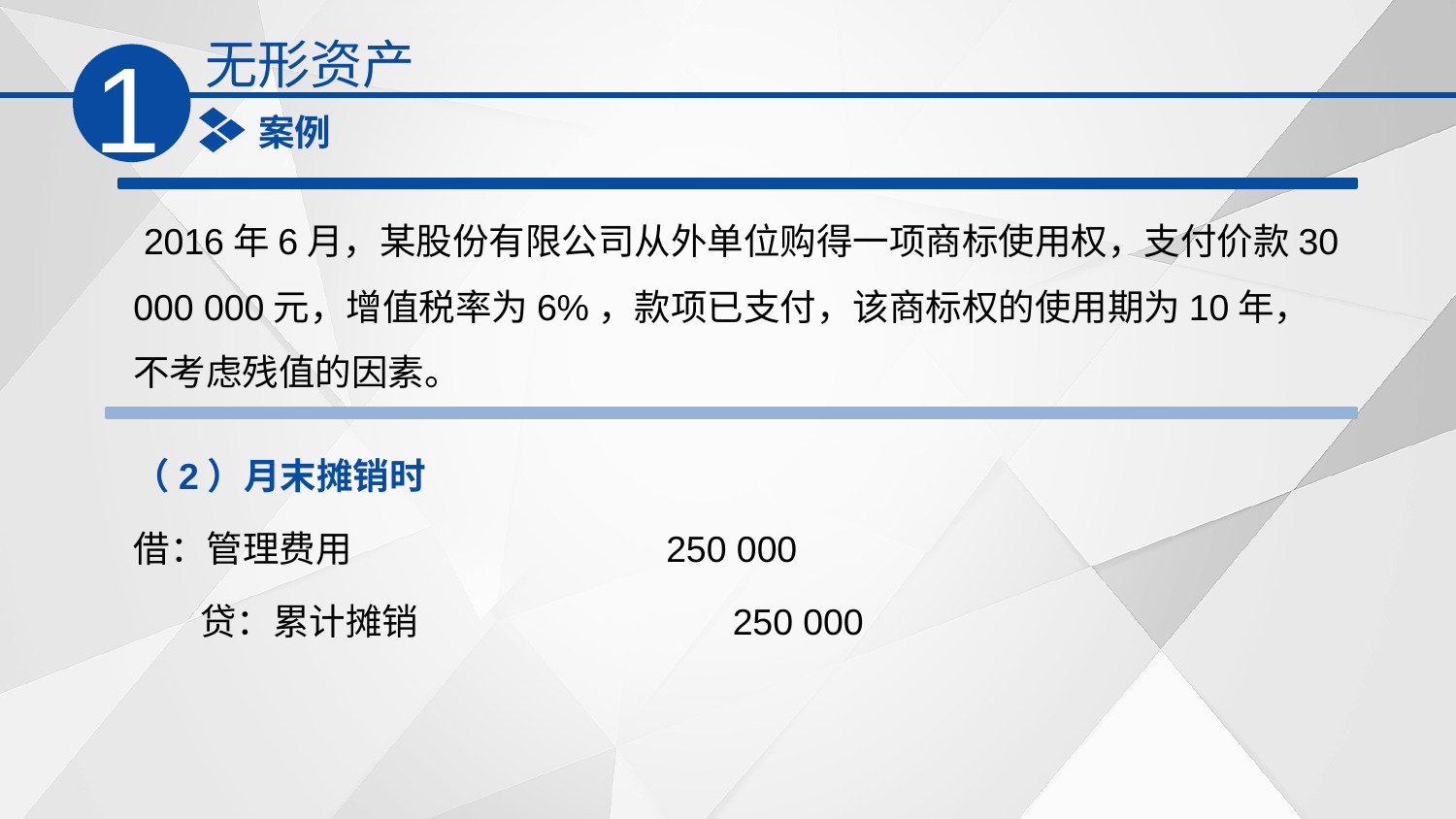

无形资产
1

案例

 2016年6月，某股份有限公司从外单位购得一项商标使用权，支付价款30 000 000元，增值税率为6%，款项已支付，该商标权的使用期为10年，不考虑残值的因素。

（2）月末摊销时
借：管理费用                                     250 000
       贷：累计摊销                                     250 000